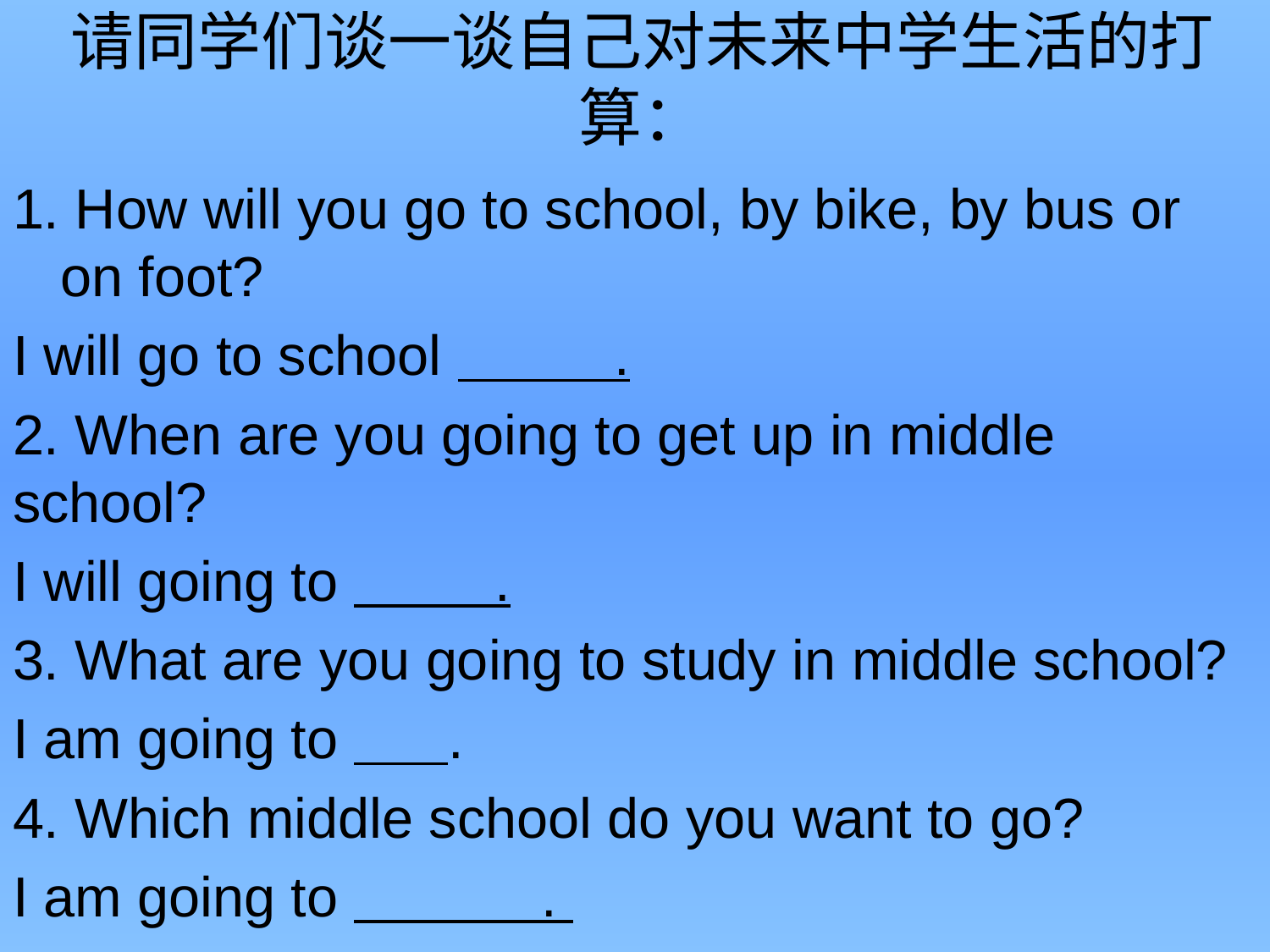

# 请同学们谈一谈自己对未来中学生活的打算：
1. How will you go to school, by bike, by bus or on foot?
I will go to school           .
2. When are you going to get up in middle school?
I will going to          .
3. What are you going to study in middle school?
I am going to       .
4. Which middle school do you want to go?
I am going to             .